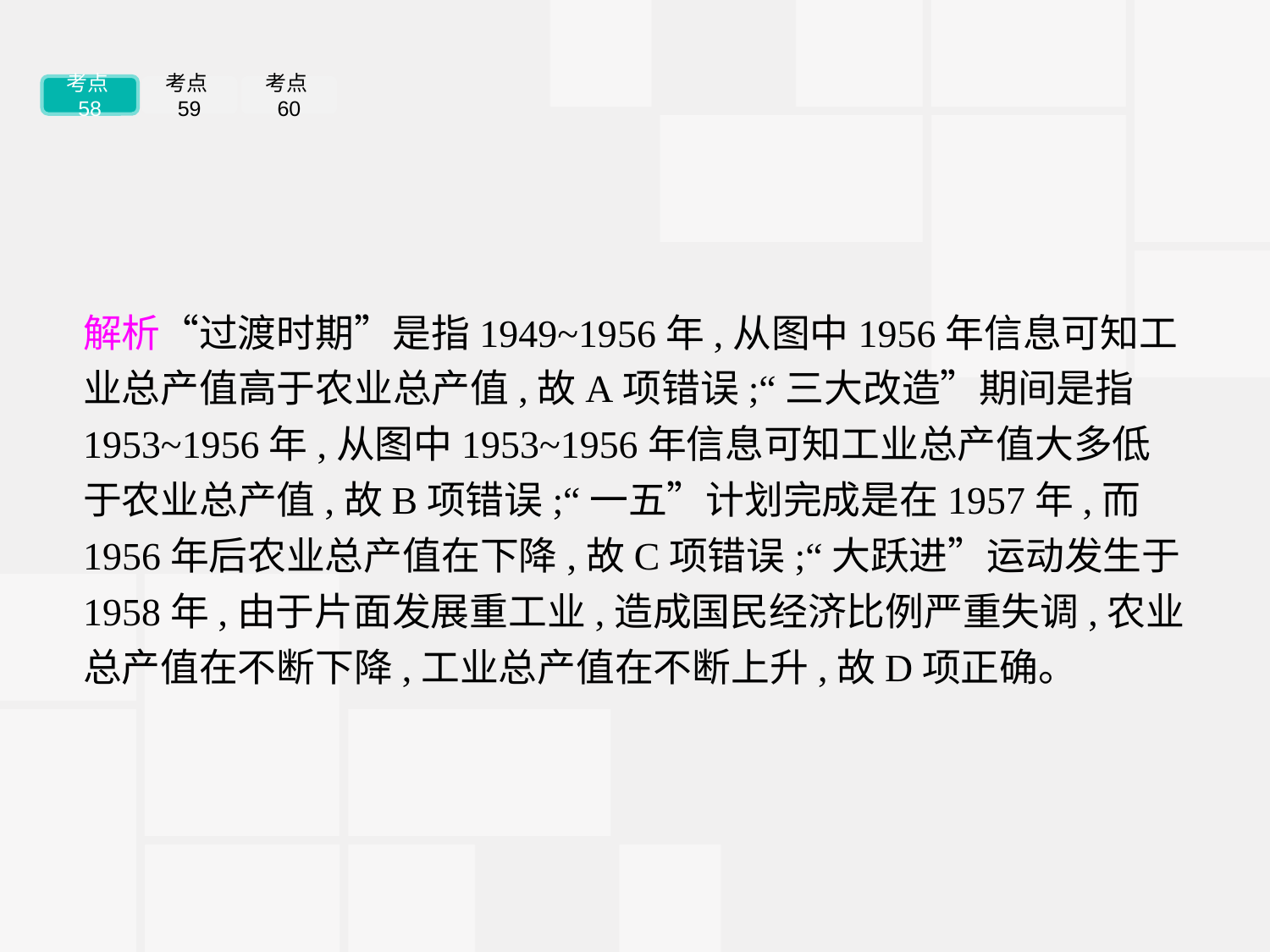

考点58
考点59
考点60
解析“过渡时期”是指1949~1956年,从图中1956年信息可知工业总产值高于农业总产值,故A项错误;“三大改造”期间是指1953~1956年,从图中1953~1956年信息可知工业总产值大多低于农业总产值,故B项错误;“一五”计划完成是在1957年,而1956年后农业总产值在下降,故C项错误;“大跃进”运动发生于1958年,由于片面发展重工业,造成国民经济比例严重失调,农业总产值在不断下降,工业总产值在不断上升,故D项正确。